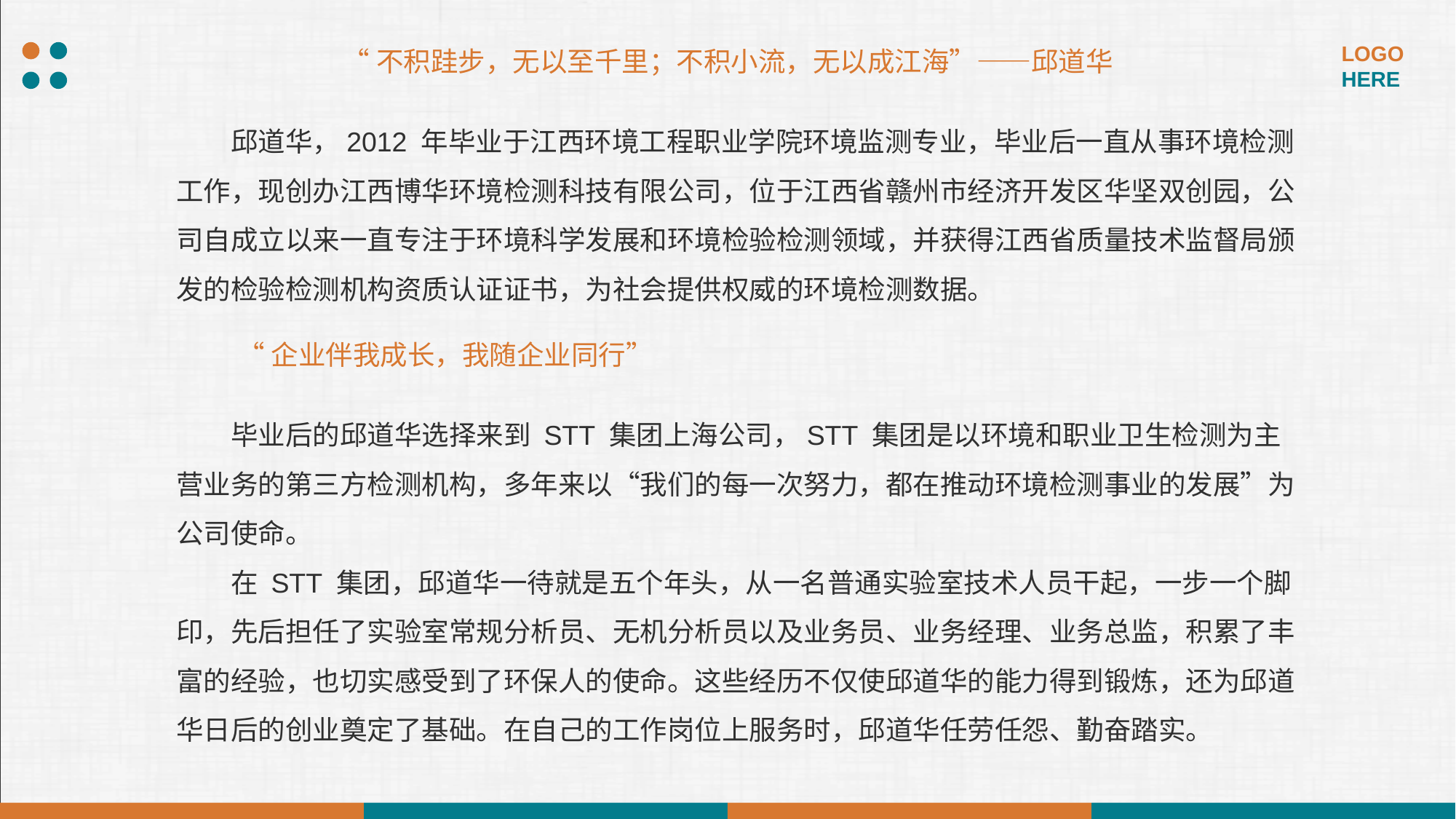

“不积跬步，无以至千里；不积小流，无以成江海”——邱道华
邱道华，2012 年毕业于江西环境工程职业学院环境监测专业，毕业后一直从事环境检测工作，现创办江西博华环境检测科技有限公司，位于江西省赣州市经济开发区华坚双创园，公司自成立以来一直专注于环境科学发展和环境检验检测领域，并获得江西省质量技术监督局颁发的检验检测机构资质认证证书，为社会提供权威的环境检测数据。
“企业伴我成长，我随企业同行”
毕业后的邱道华选择来到 STT 集团上海公司，STT 集团是以环境和职业卫生检测为主营业务的第三方检测机构，多年来以“我们的每一次努力，都在推动环境检测事业的发展”为公司使命。
在 STT 集团，邱道华一待就是五个年头，从一名普通实验室技术人员干起，一步一个脚印，先后担任了实验室常规分析员、无机分析员以及业务员、业务经理、业务总监，积累了丰富的经验，也切实感受到了环保人的使命。这些经历不仅使邱道华的能力得到锻炼，还为邱道华日后的创业奠定了基础。在自己的工作岗位上服务时，邱道华任劳任怨、勤奋踏实。